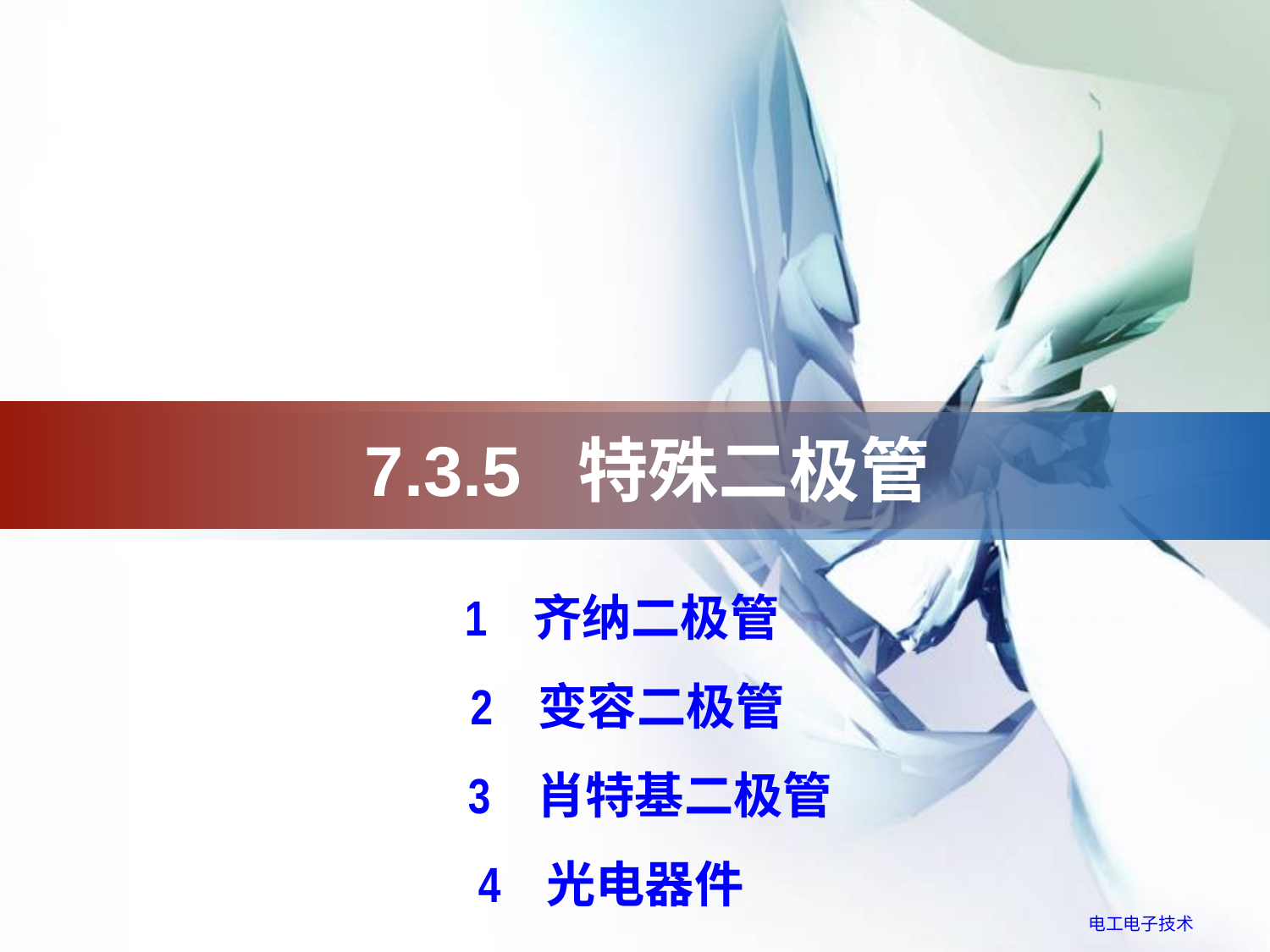

# 7.3.5  特殊二极管
  1   齐纳二极管
   2   变容二极管
       3   肖特基二极管
4   光电器件
电工电子技术